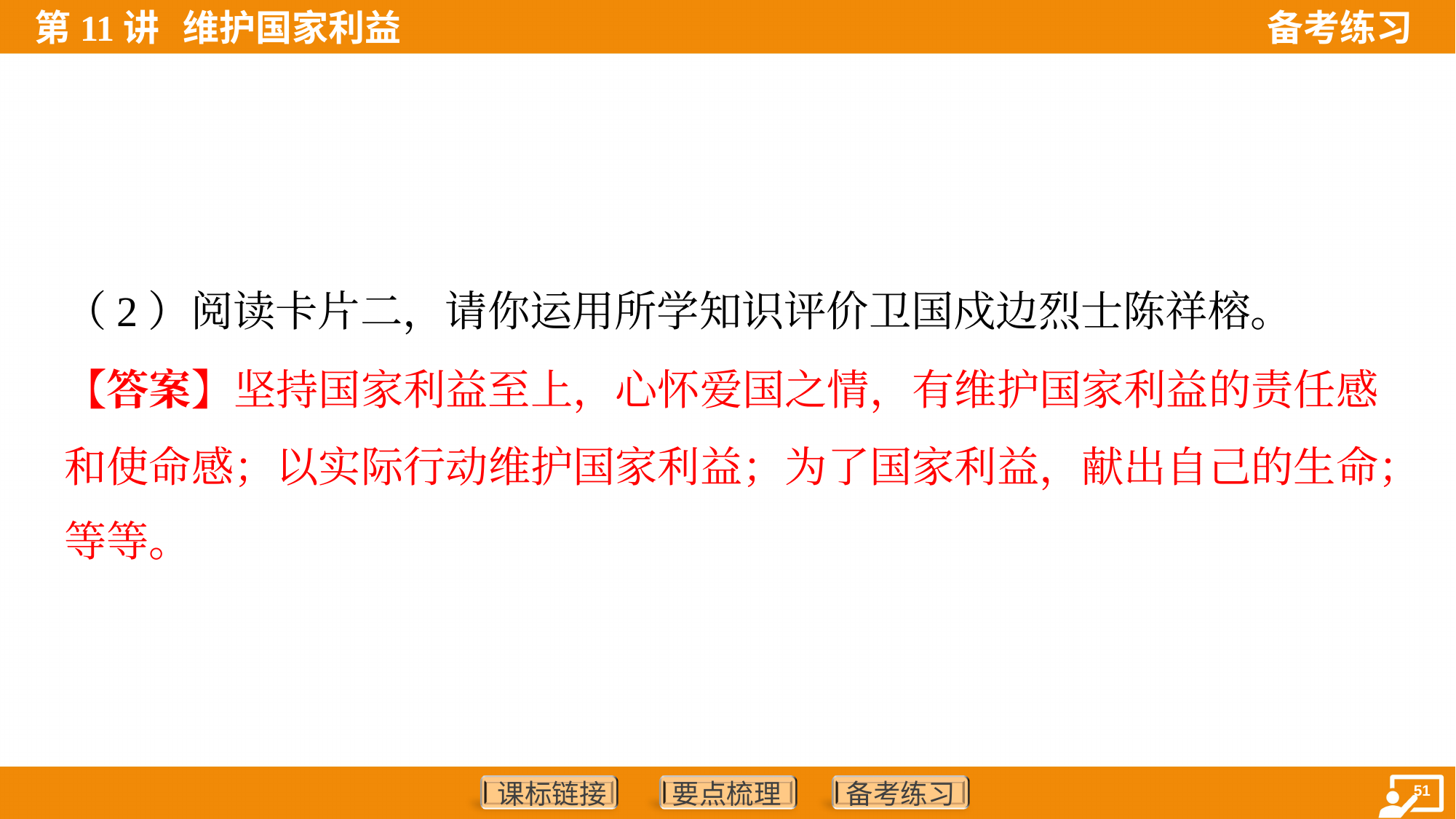

（2）阅读卡片二，请你运用所学知识评价卫国戍边烈士陈祥榕。
【答案】坚持国家利益至上，心怀爱国之情，有维护国家利益的责任感
和使命感；以实际行动维护国家利益；为了国家利益，献出自己的生命；
等等。